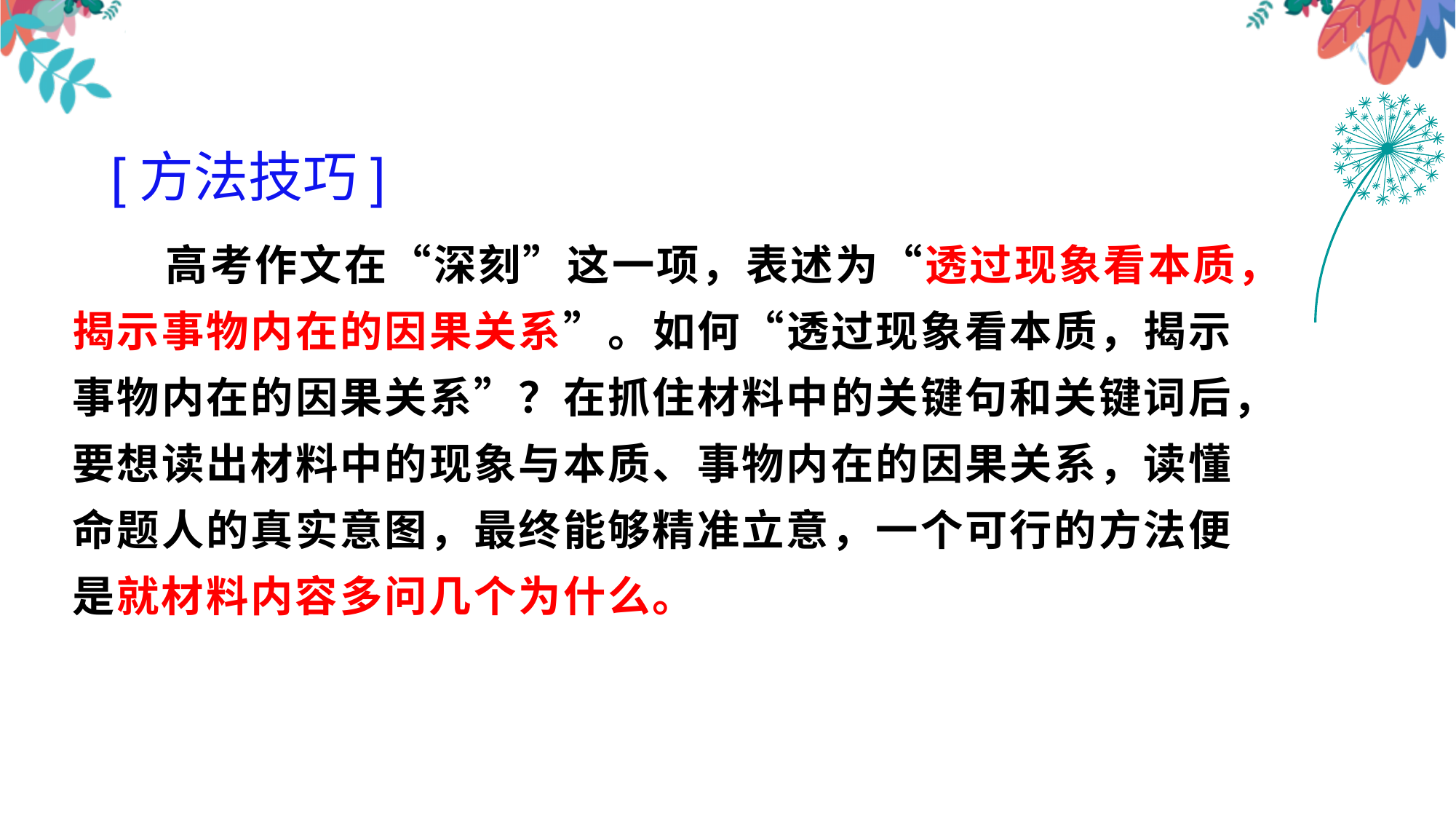

[方法技巧]
       高考作文在“深刻”这一项，表述为“透过现象看本质，揭示事物内在的因果关系”。如何“透过现象看本质，揭示事物内在的因果关系”？在抓住材料中的关键句和关键词后，要想读出材料中的现象与本质、事物内在的因果关系，读懂命题人的真实意图，最终能够精准立意，一个可行的方法便是就材料内容多问几个为什么。